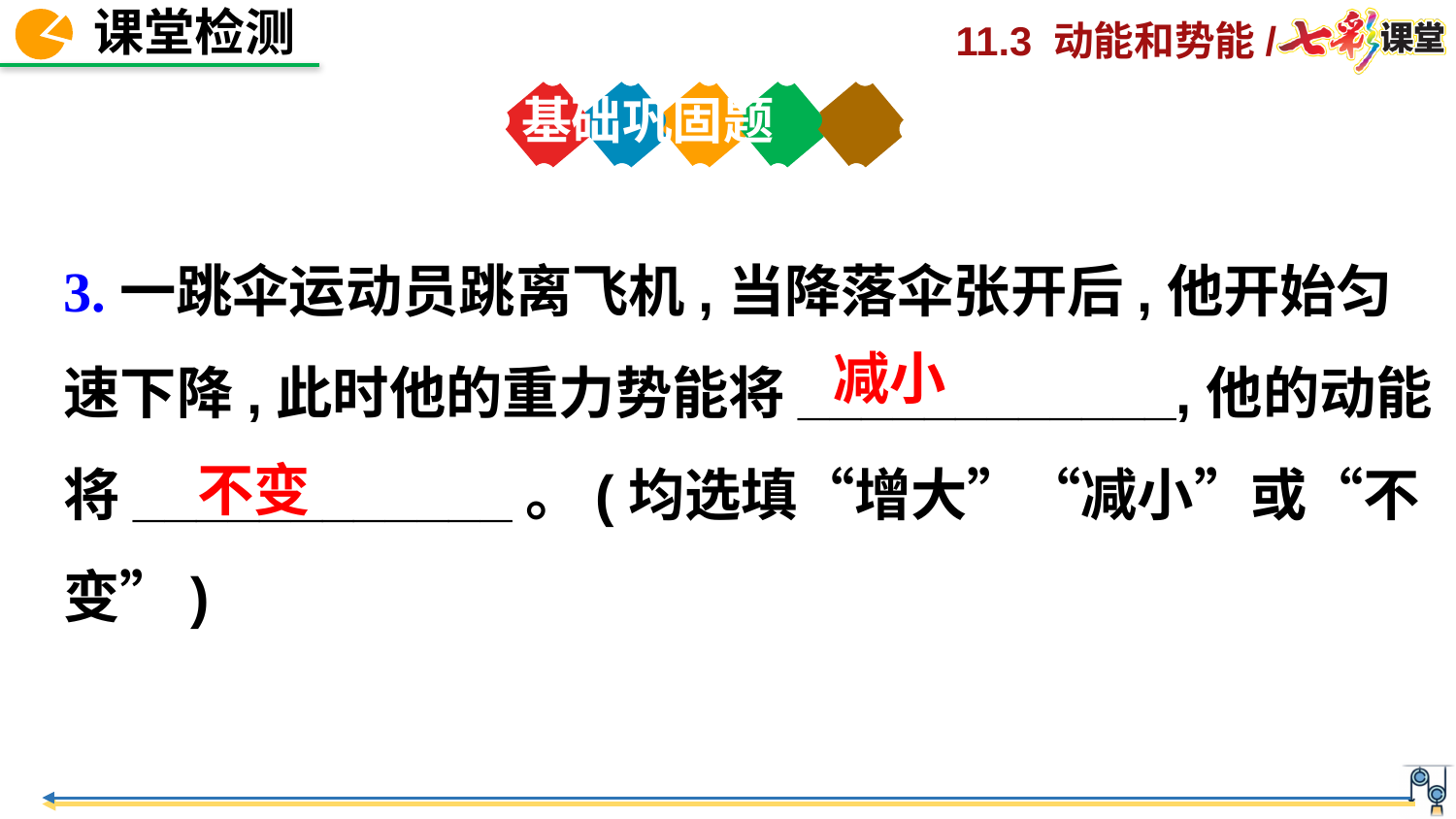

基础巩固题

3.一跳伞运动员跳离飞机,当降落伞张开后,他开始匀速下降,此时他的重力势能将____________,他的动能将____________。(均选填“增大”“减小”或“不变”)
减小
不变